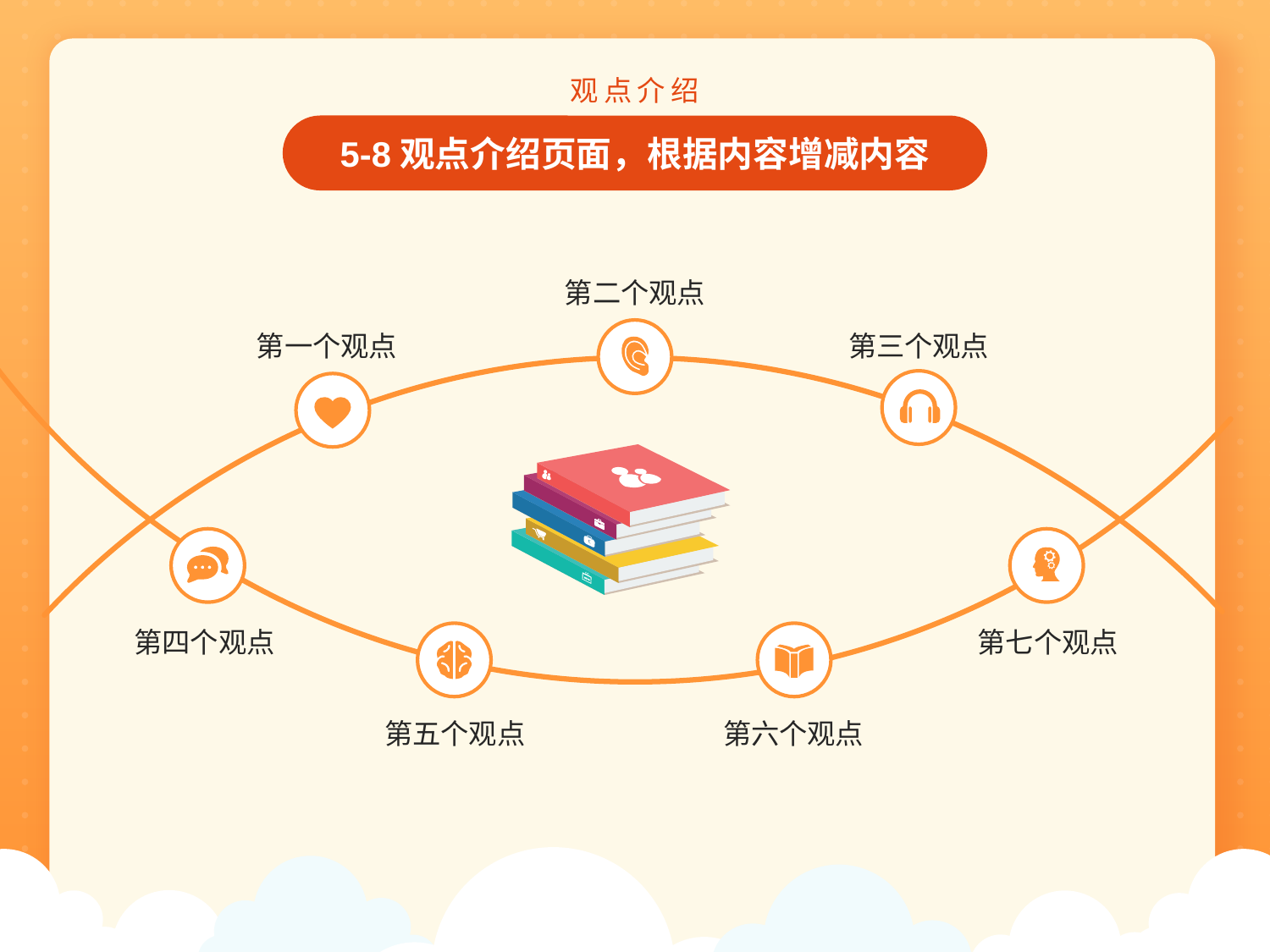

观点介绍
5-8观点介绍页面，根据内容增减内容
第二个观点
第一个观点
第三个观点

第四个观点
第七个观点

第五个观点
第六个观点